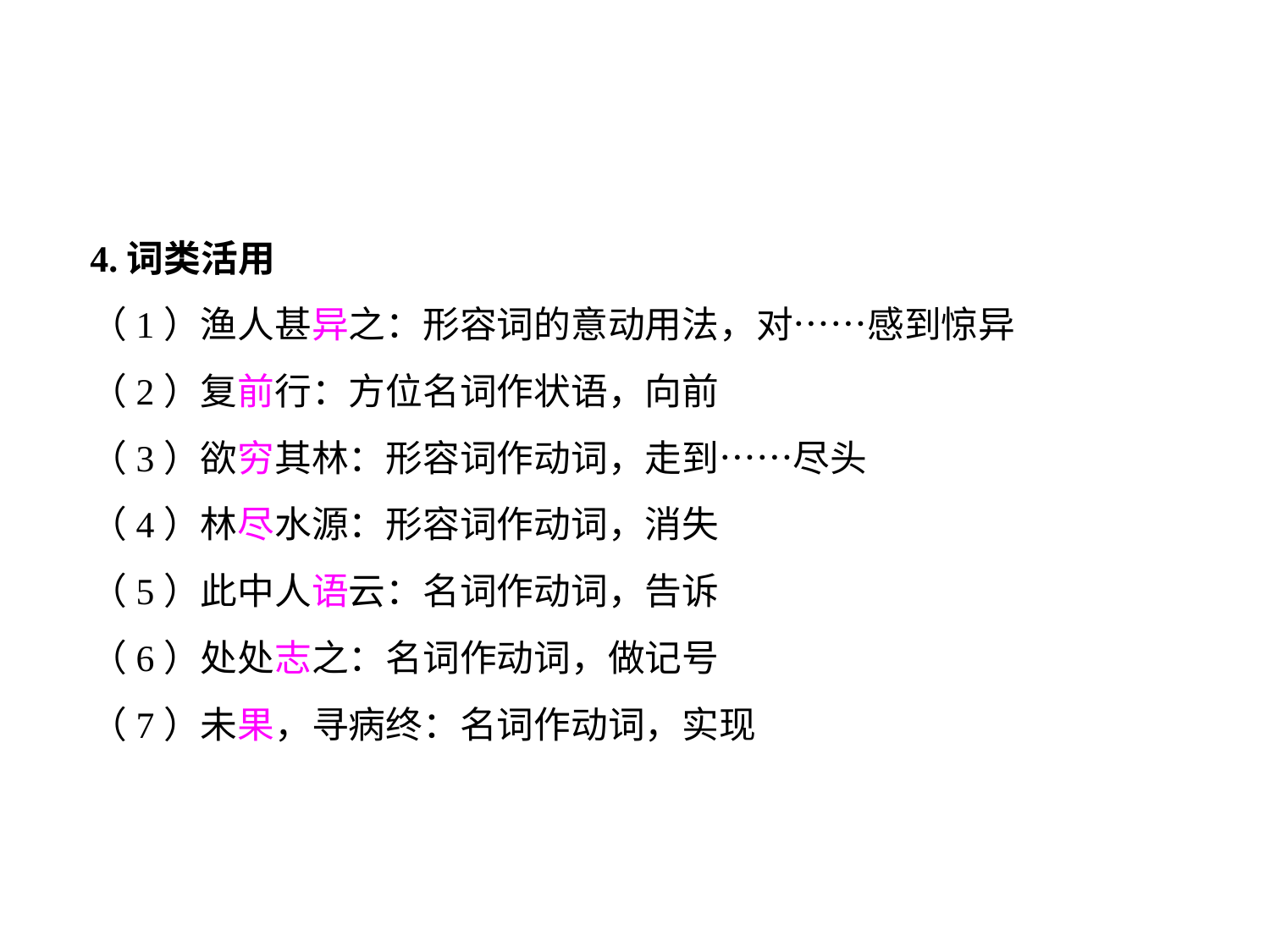

4.词类活用
（1）渔人甚异之：形容词的意动用法，对……感到惊异
（2）复前行：方位名词作状语，向前
（3）欲穷其林：形容词作动词，走到……尽头
（4）林尽水源：形容词作动词，消失
（5）此中人语云：名词作动词，告诉
（6）处处志之：名词作动词，做记号
（7）未果，寻病终：名词作动词，实现